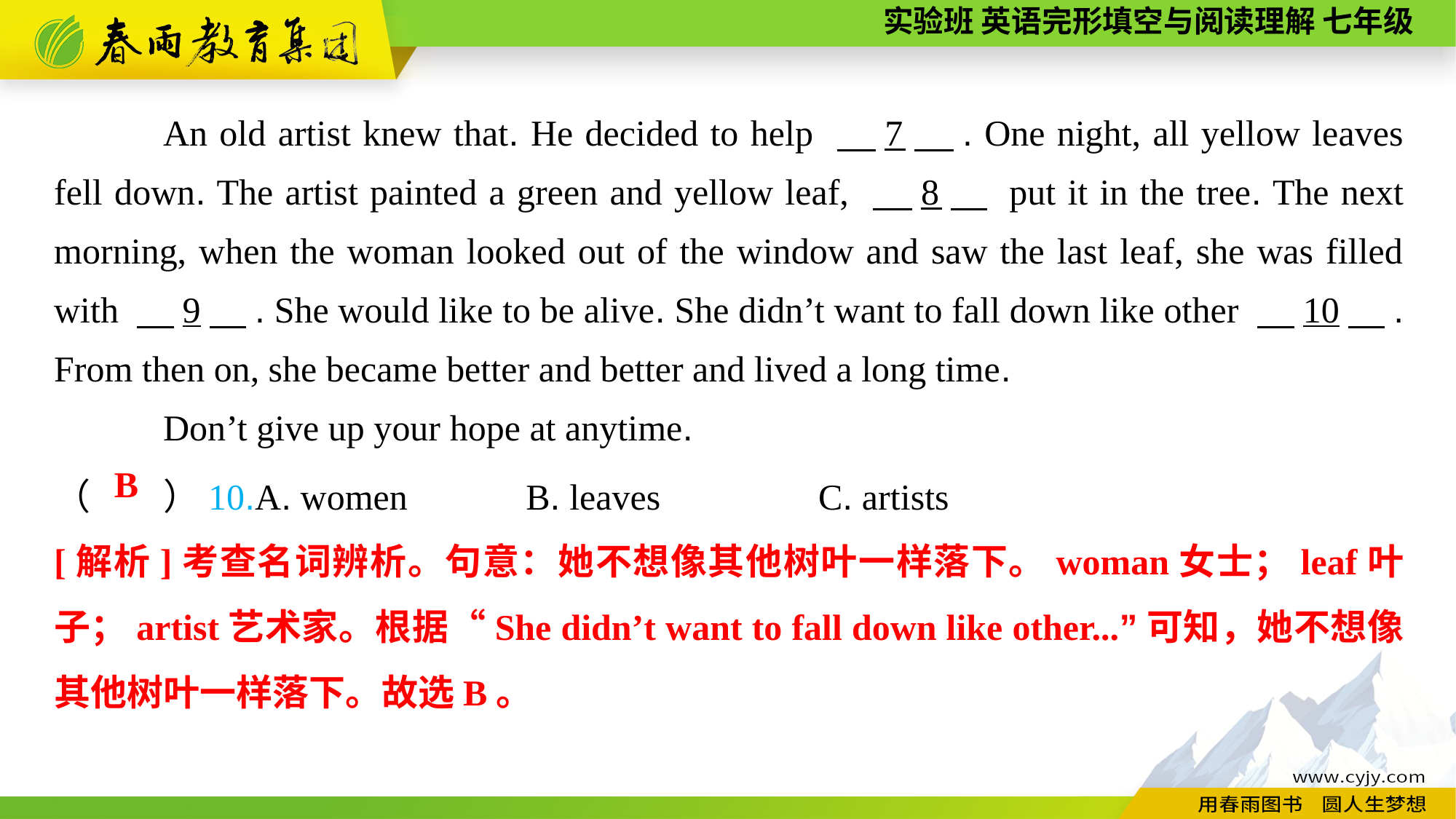

An old artist knew that. He decided to help 　7　. One night, all yellow leaves fell down. The artist painted a green and yellow leaf, 　8　 put it in the tree. The next morning, when the woman looked out of the window and saw the last leaf, she was filled with 　9　. She would like to be alive. She didn’t want to fall down like other 　10　. From then on, she became better and better and lived a long time.
Don’t give up your hope at anytime.
（　　）10.A. women             B. leaves		C. artists
B
[解析]考查名词辨析。句意：她不想像其他树叶一样落下。woman女士；leaf叶子；artist艺术家。根据“She didn’t want to fall down like other...”可知，她不想像其他树叶一样落下。故选B。